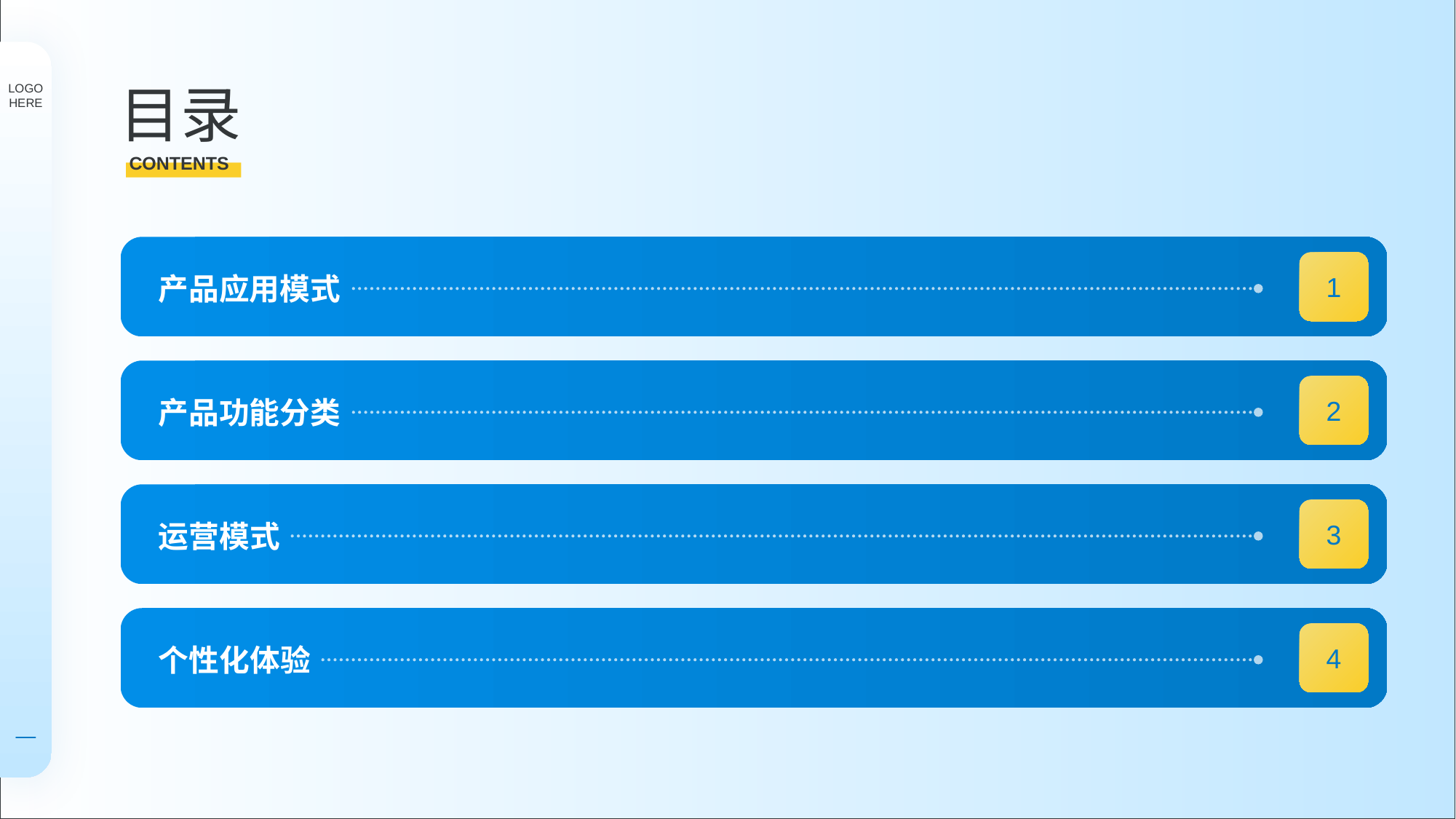

LOGO
HERE

1
产品应用模式

2
产品功能分类

3
运营模式

4
个性化体验